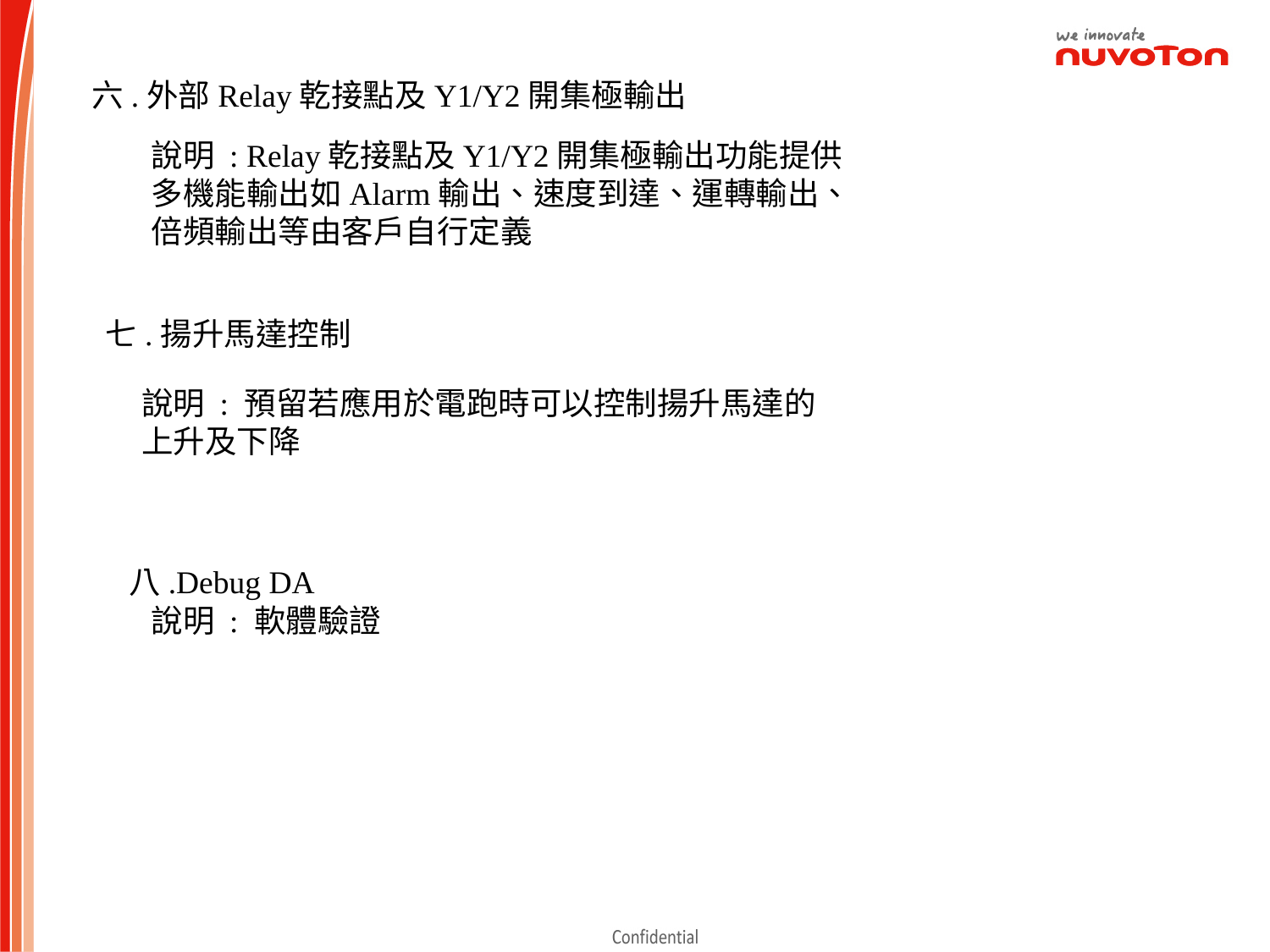

六.外部Relay乾接點及Y1/Y2開集極輸出
說明 : Relay乾接點及Y1/Y2開集極輸出功能提供多機能輸出如Alarm輸出、速度到達、運轉輸出、倍頻輸出等由客戶自行定義
七.揚升馬達控制
說明 : 預留若應用於電跑時可以控制揚升馬達的上升及下降
八.Debug DA
說明 : 軟體驗證